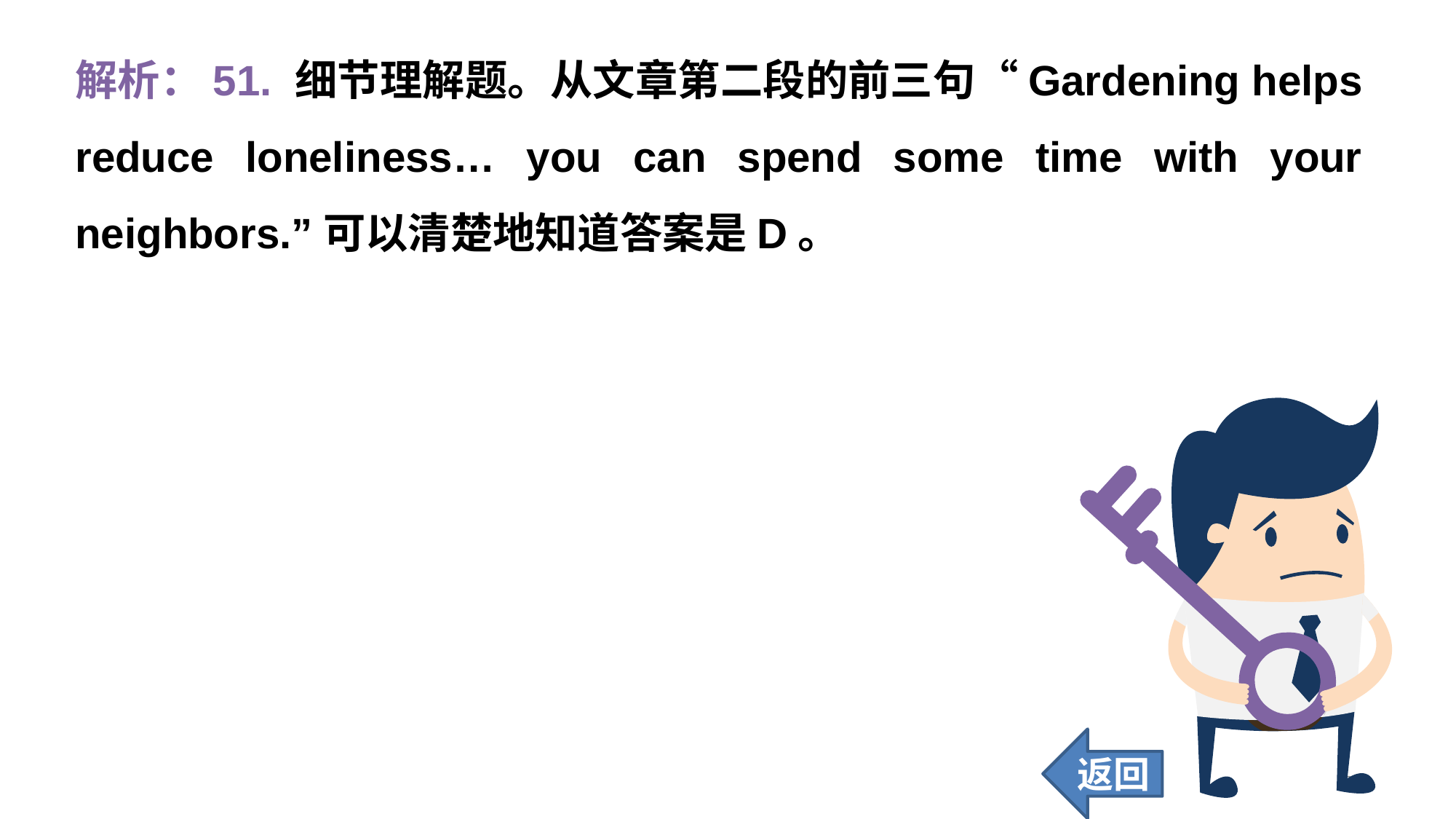

解析：51. 细节理解题。从文章第二段的前三句“Gardening helps reduce loneliness… you can spend some time with your neighbors.”可以清楚地知道答案是D。

返回
386